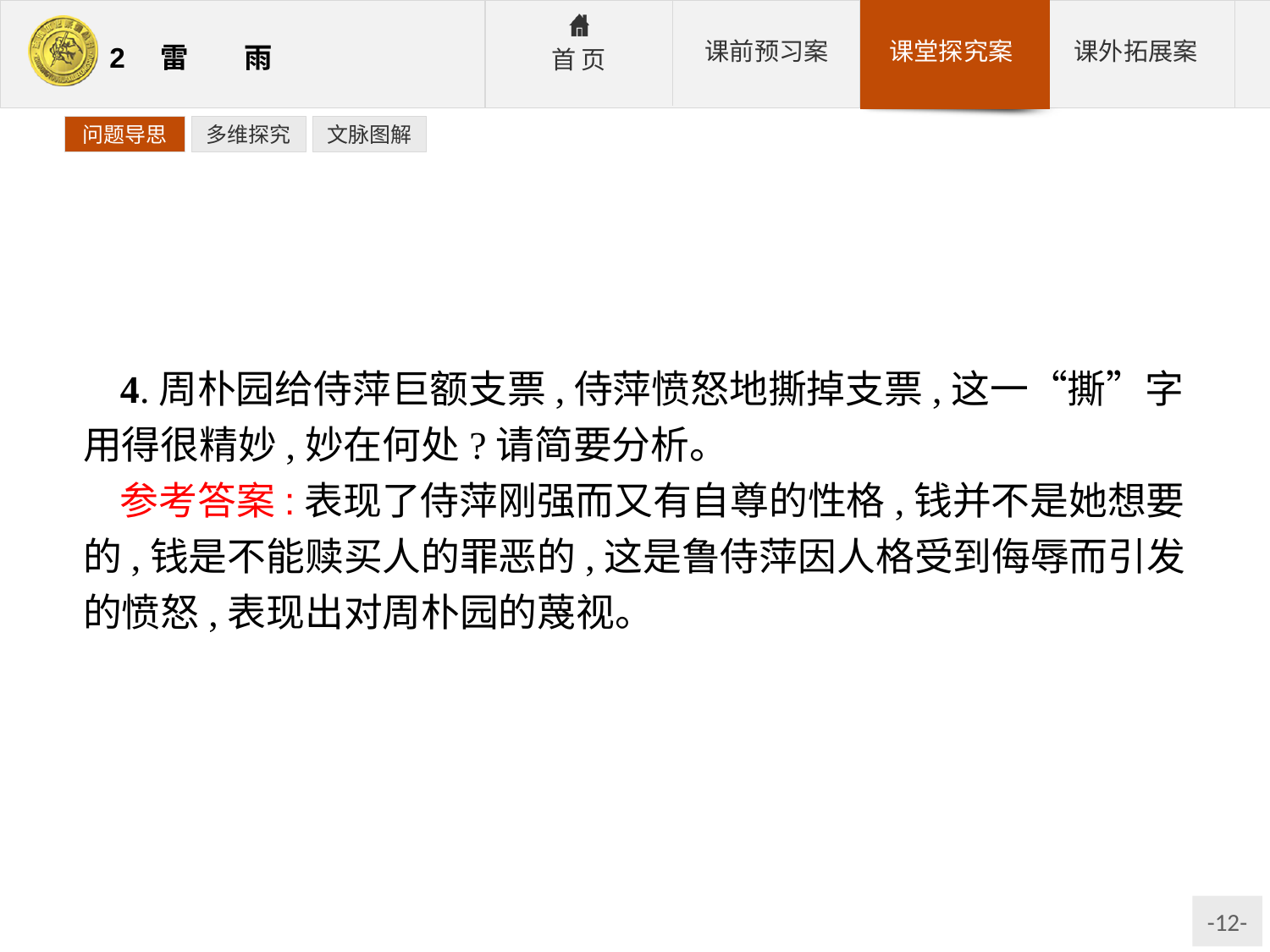

问题导思
多维探究
文脉图解
4.周朴园给侍萍巨额支票,侍萍愤怒地撕掉支票,这一“撕”字用得很精妙,妙在何处?请简要分析。
参考答案:表现了侍萍刚强而又有自尊的性格,钱并不是她想要的,钱是不能赎买人的罪恶的,这是鲁侍萍因人格受到侮辱而引发的愤怒,表现出对周朴园的蔑视。